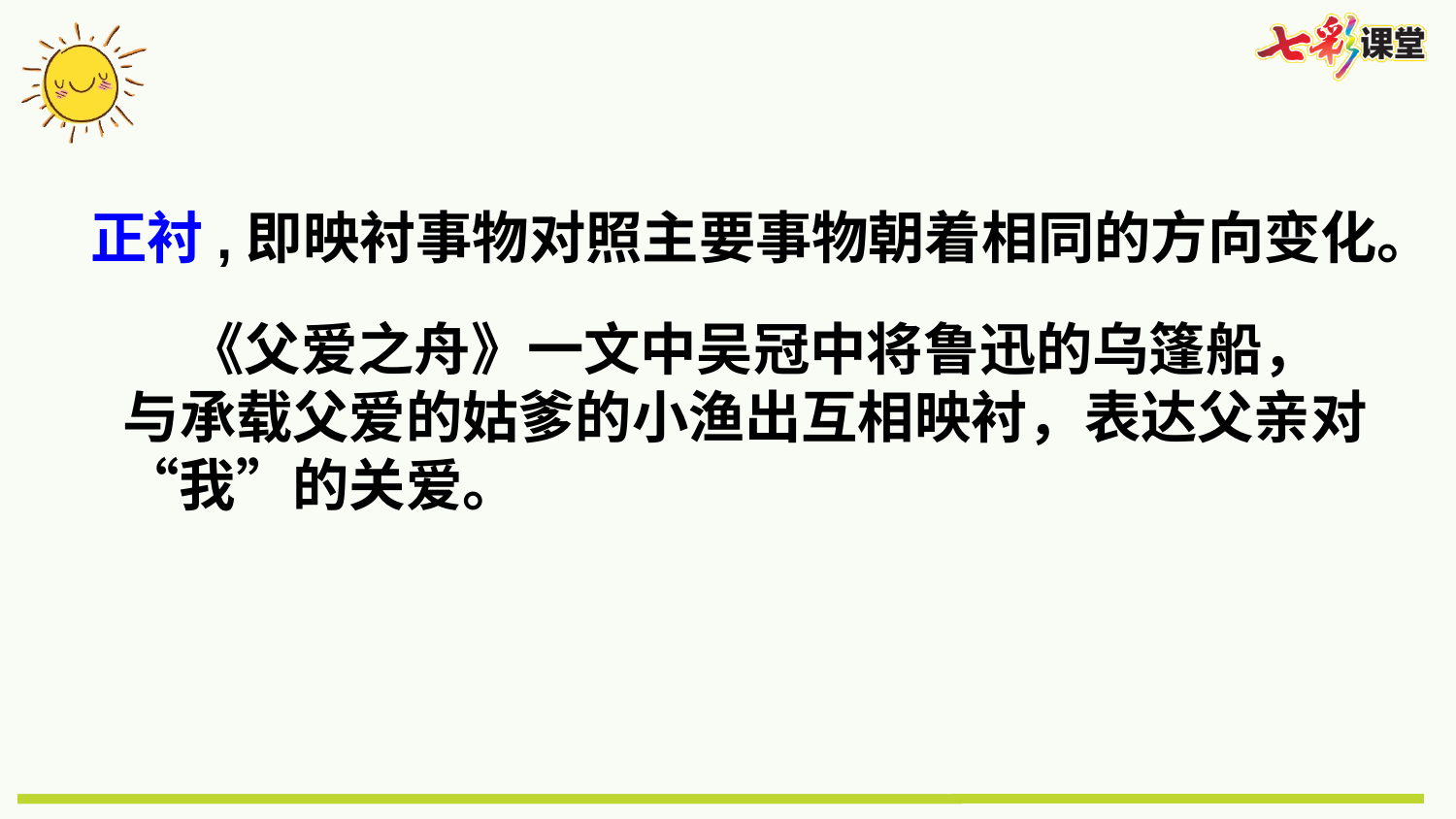

正衬,即映衬事物对照主要事物朝着相同的方向变化。
    《父爱之舟》一文中吴冠中将鲁迅的乌篷船，与承载父爱的姑爹的小渔出互相映衬，表达父亲对“我”的关爱。